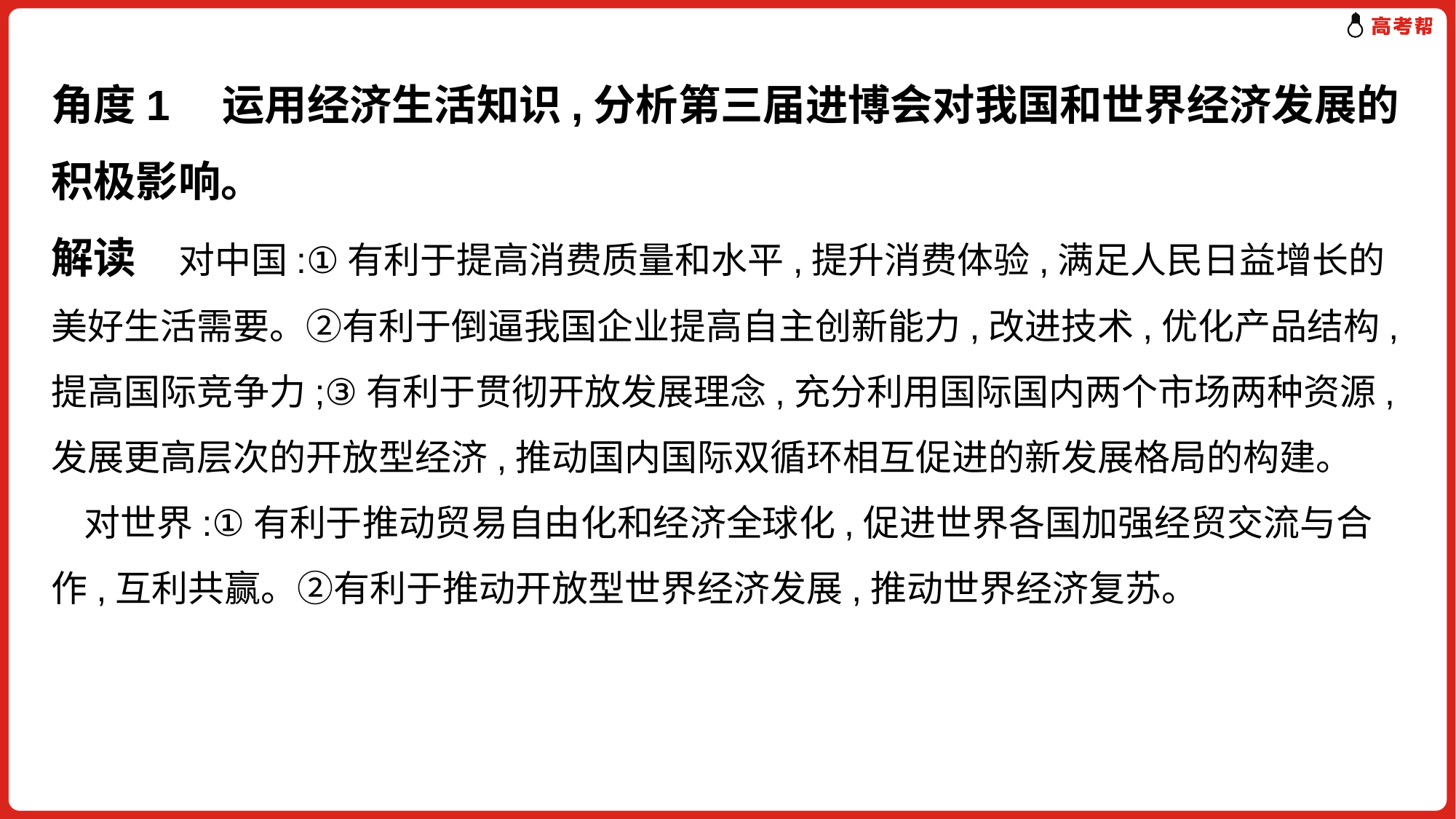

# 角度1　运用经济生活知识,分析第三届进博会对我国和世界经济发展的积极影响。 解读　对中国:①有利于提高消费质量和水平,提升消费体验,满足人民日益增长的美好生活需要。②有利于倒逼我国企业提高自主创新能力,改进技术,优化产品结构,提高国际竞争力;③有利于贯彻开放发展理念,充分利用国际国内两个市场两种资源,发展更高层次的开放型经济,推动国内国际双循环相互促进的新发展格局的构建。 对世界:①有利于推动贸易自由化和经济全球化,促进世界各国加强经贸交流与合作,互利共赢。②有利于推动开放型世界经济发展,推动世界经济复苏。